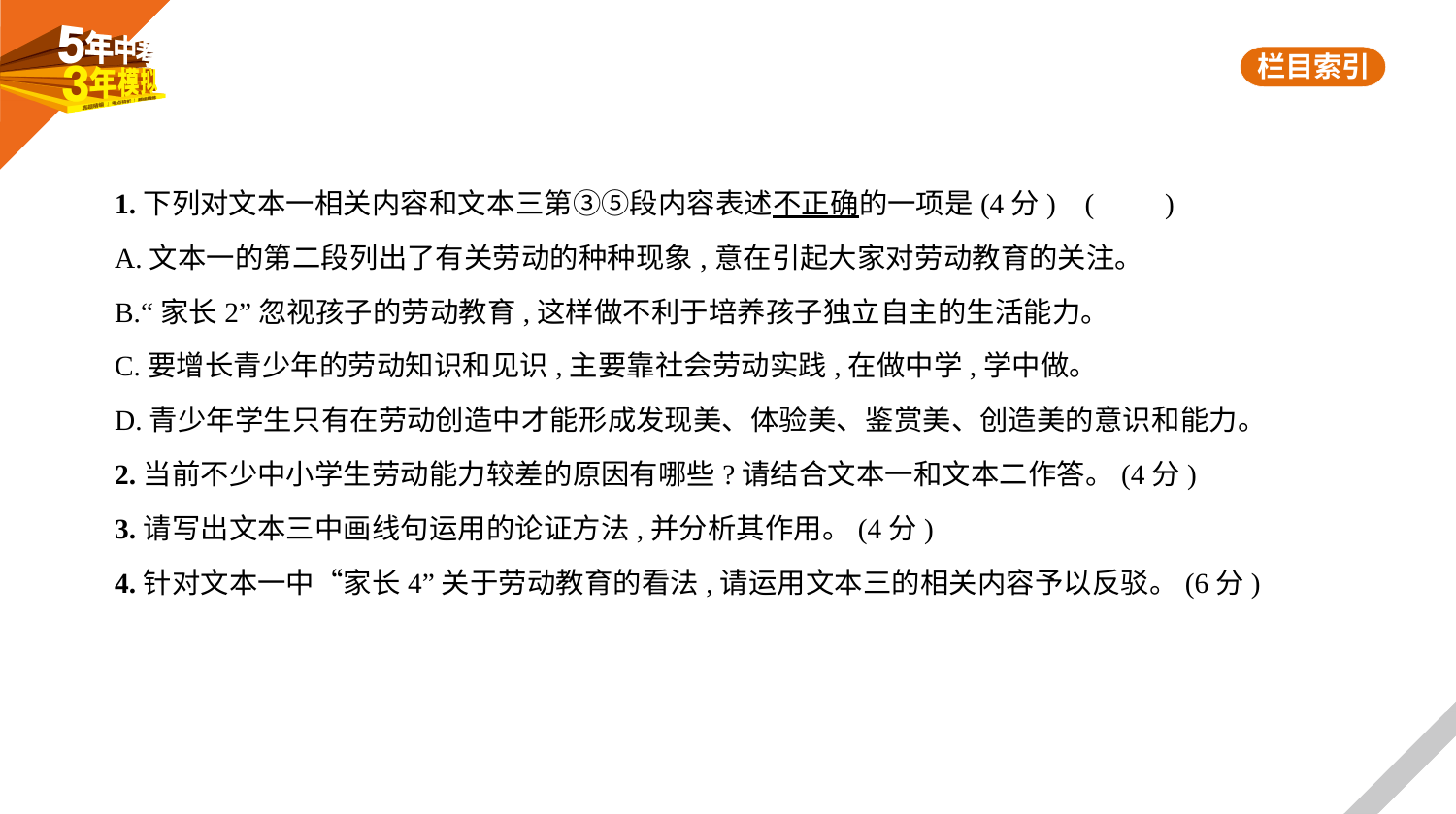

1.下列对文本一相关内容和文本三第③⑤段内容表述不正确的一项是(4分) (　　)
A.文本一的第二段列出了有关劳动的种种现象,意在引起大家对劳动教育的关注。
B.“家长2”忽视孩子的劳动教育,这样做不利于培养孩子独立自主的生活能力。
C.要增长青少年的劳动知识和见识,主要靠社会劳动实践,在做中学,学中做。
D.青少年学生只有在劳动创造中才能形成发现美、体验美、鉴赏美、创造美的意识和能力。
2.当前不少中小学生劳动能力较差的原因有哪些?请结合文本一和文本二作答。(4分)
3.请写出文本三中画线句运用的论证方法,并分析其作用。(4分)
4.针对文本一中“家长4”关于劳动教育的看法,请运用文本三的相关内容予以反驳。(6分)